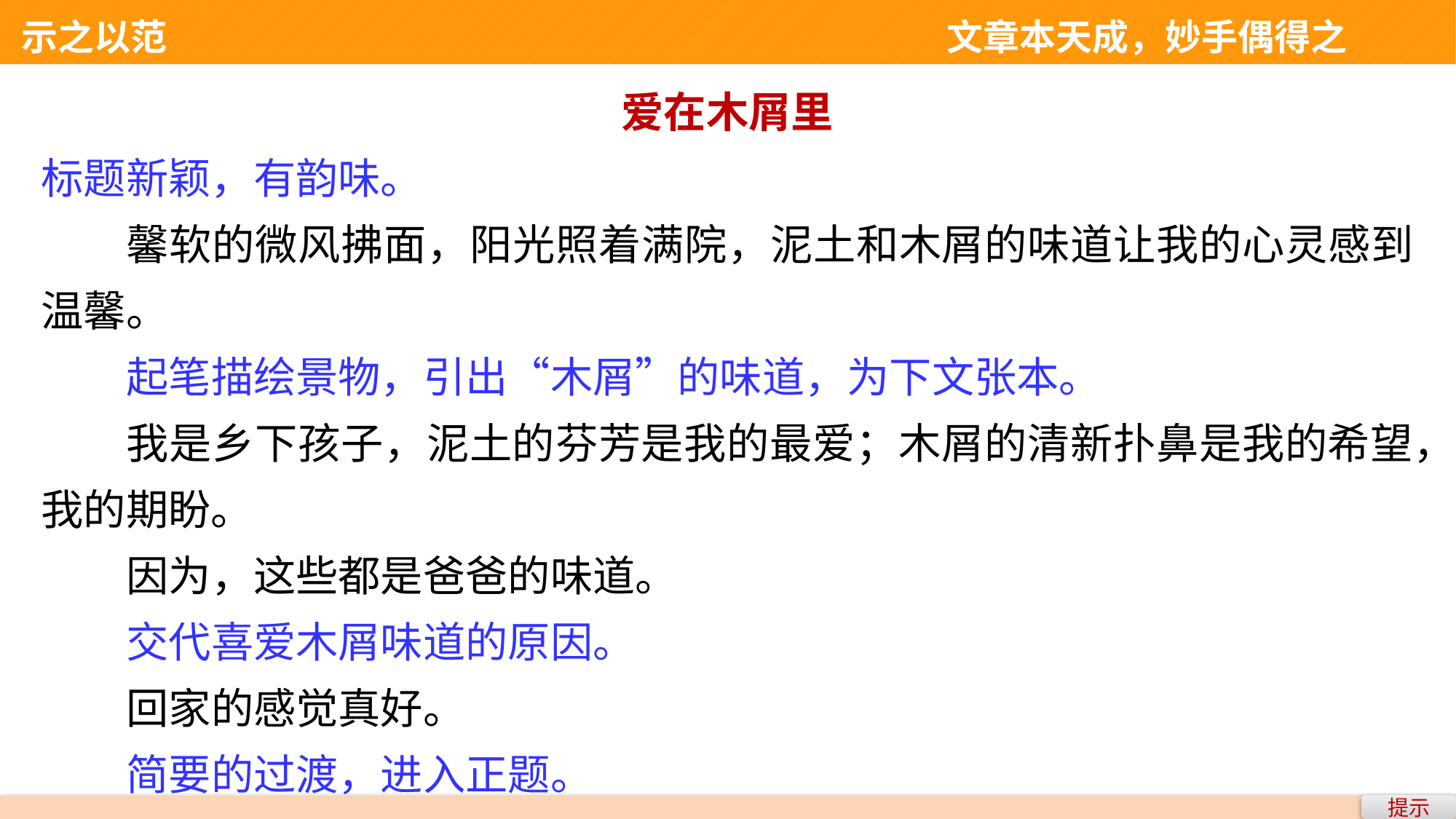

示之以范                                 　　　　　　　　　　　　　　文章本天成，妙手偶得之
爱在木屑里
标题新颖，有韵味。
馨软的微风拂面，阳光照着满院，泥土和木屑的味道让我的心灵感到温馨。
起笔描绘景物，引出“木屑”的味道，为下文张本。
我是乡下孩子，泥土的芬芳是我的最爱；木屑的清新扑鼻是我的希望，我的期盼。
因为，这些都是爸爸的味道。
交代喜爱木屑味道的原因。
回家的感觉真好。
简要的过渡，进入正题。
提示